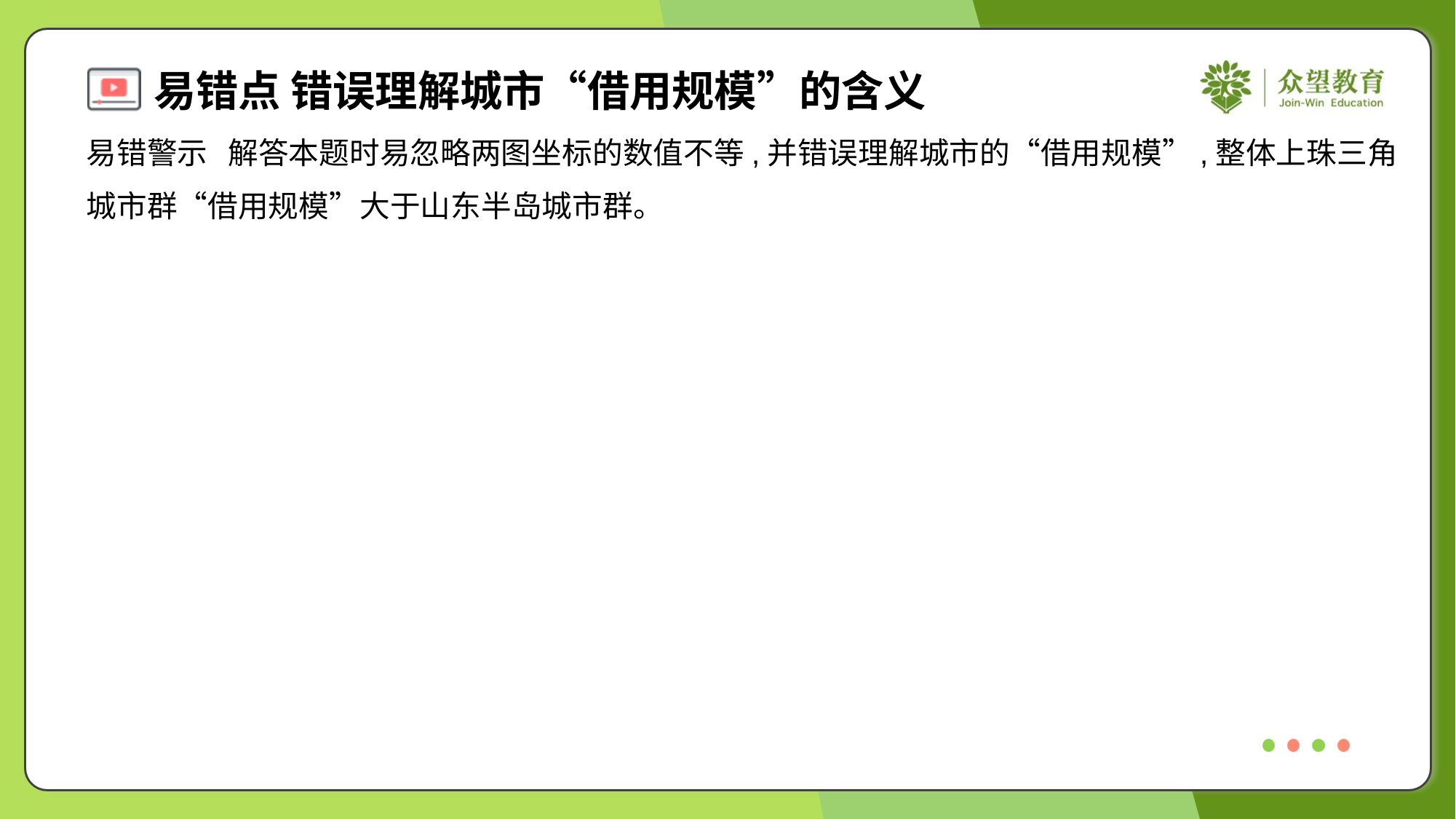

易错警示   解答本题时易忽略两图坐标的数值不等,并错误理解城市的“借用规模”,整体上珠三角
城市群“借用规模”大于山东半岛城市群。